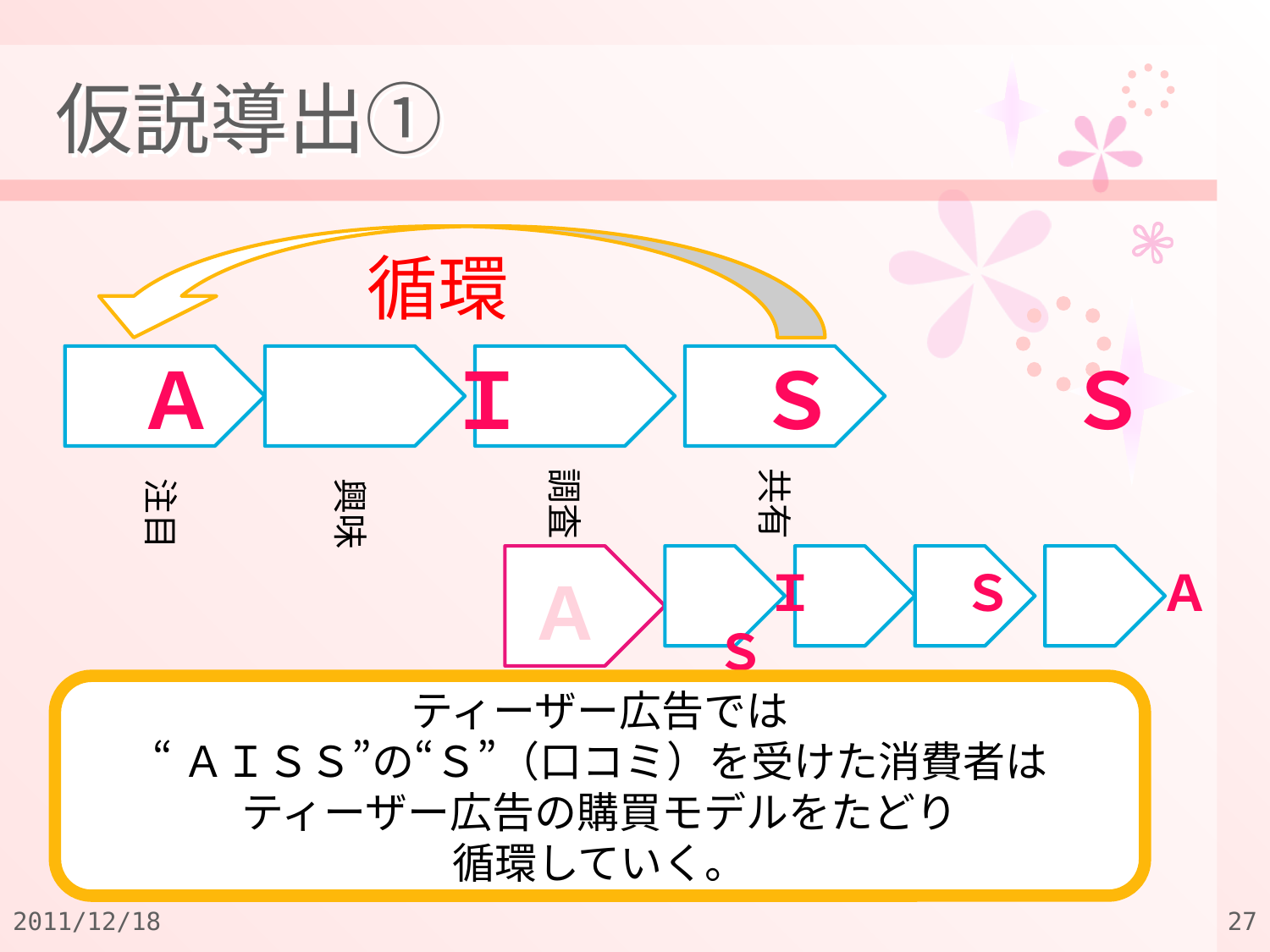

# 仮説導出①
循環

Ａ　　　Ｉ　　　Ｓ　　　Ｓ

調査
共有
注目
興味

　　　Ｉ　　　Ｓ　　　Ａ　　　Ｓ

A
ティーザー広告では
“ＡＩＳＳ”の“Ｓ”（口コミ）を受けた消費者は
ティーザー広告の購買モデルをたどり
循環していく。
2011/12/18
27